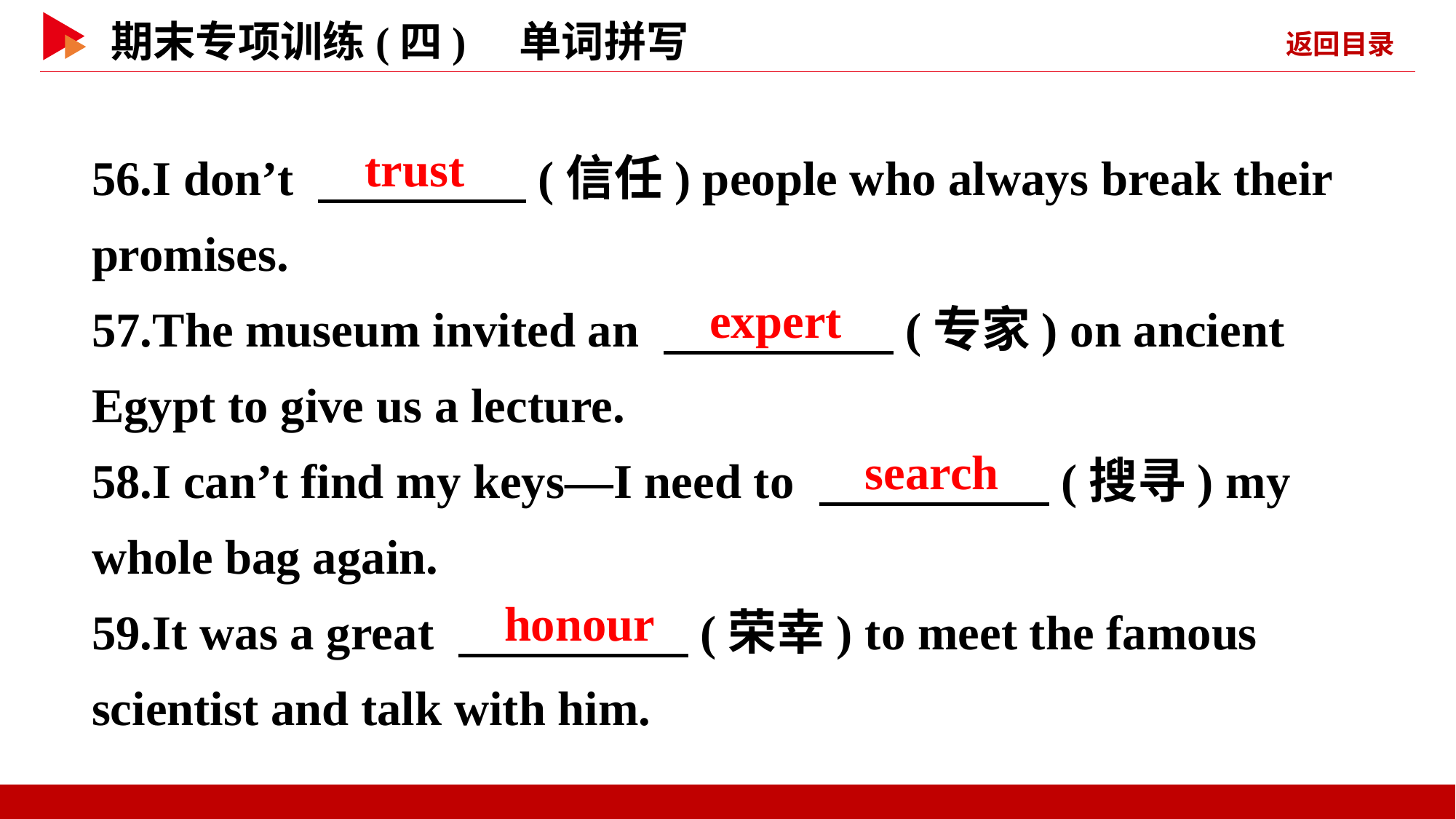

56.I don’t 　          　(信任) people who always break their promises.
57.The museum invited an 　            　(专家) on ancient Egypt to give us a lecture.
58.I can’t find my keys—I need to 　            　(搜寻) my whole bag again.
59.It was a great 　            　(荣幸) to meet the famous scientist and talk with him.
　trust
　expert
　search
　honour